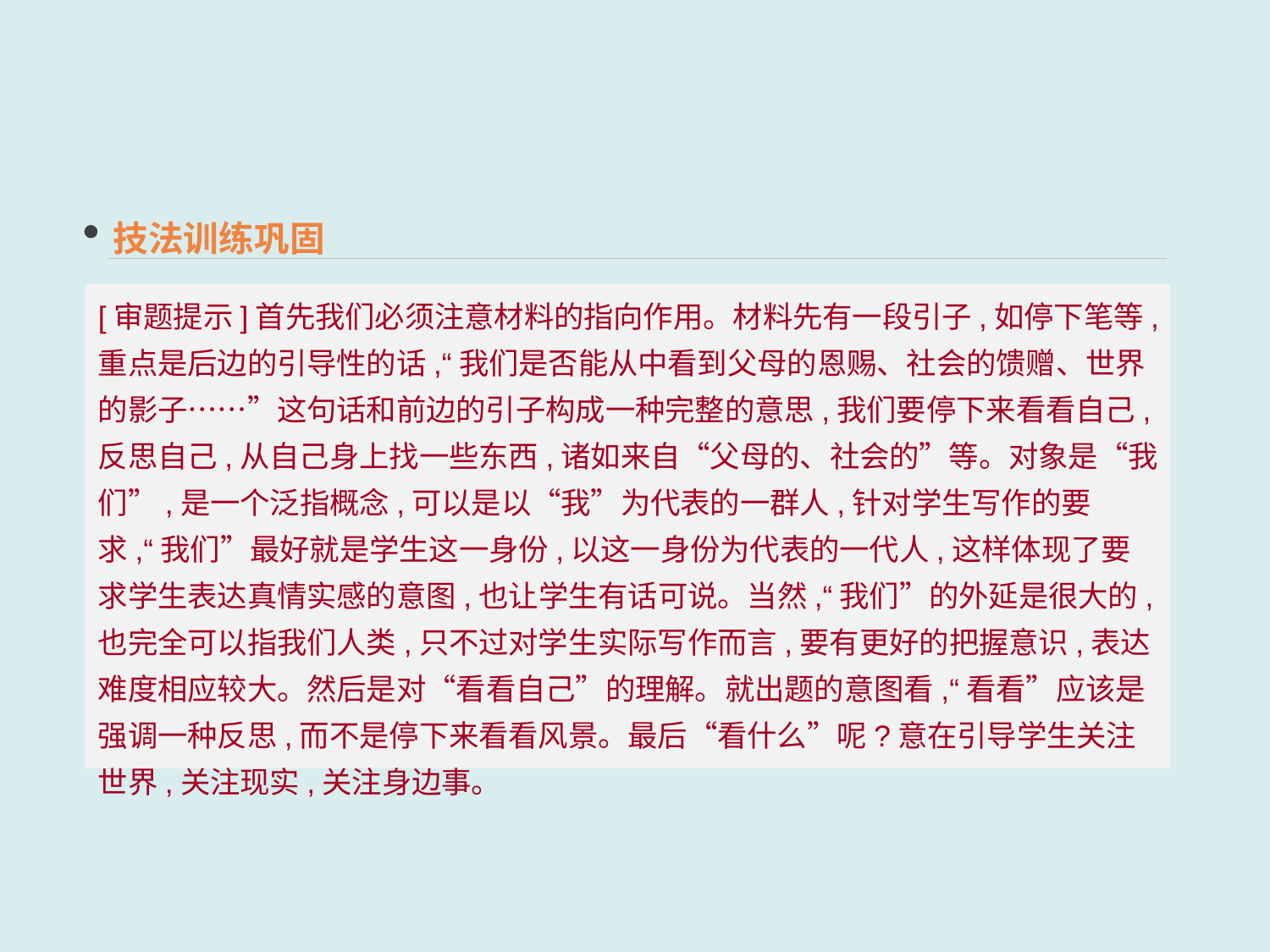

技法训练巩固

[审题提示]首先我们必须注意材料的指向作用。材料先有一段引子,如停下笔等,重点是后边的引导性的话,“我们是否能从中看到父母的恩赐、社会的馈赠、世界的影子……”这句话和前边的引子构成一种完整的意思,我们要停下来看看自己,反思自己,从自己身上找一些东西,诸如来自“父母的、社会的”等。对象是“我们”,是一个泛指概念,可以是以“我”为代表的一群人,针对学生写作的要求,“我们”最好就是学生这一身份,以这一身份为代表的一代人,这样体现了要求学生表达真情实感的意图,也让学生有话可说。当然,“我们”的外延是很大的,也完全可以指我们人类,只不过对学生实际写作而言,要有更好的把握意识,表达难度相应较大。然后是对“看看自己”的理解。就出题的意图看,“看看”应该是强调一种反思,而不是停下来看看风景。最后“看什么”呢?意在引导学生关注世界,关注现实,关注身边事。